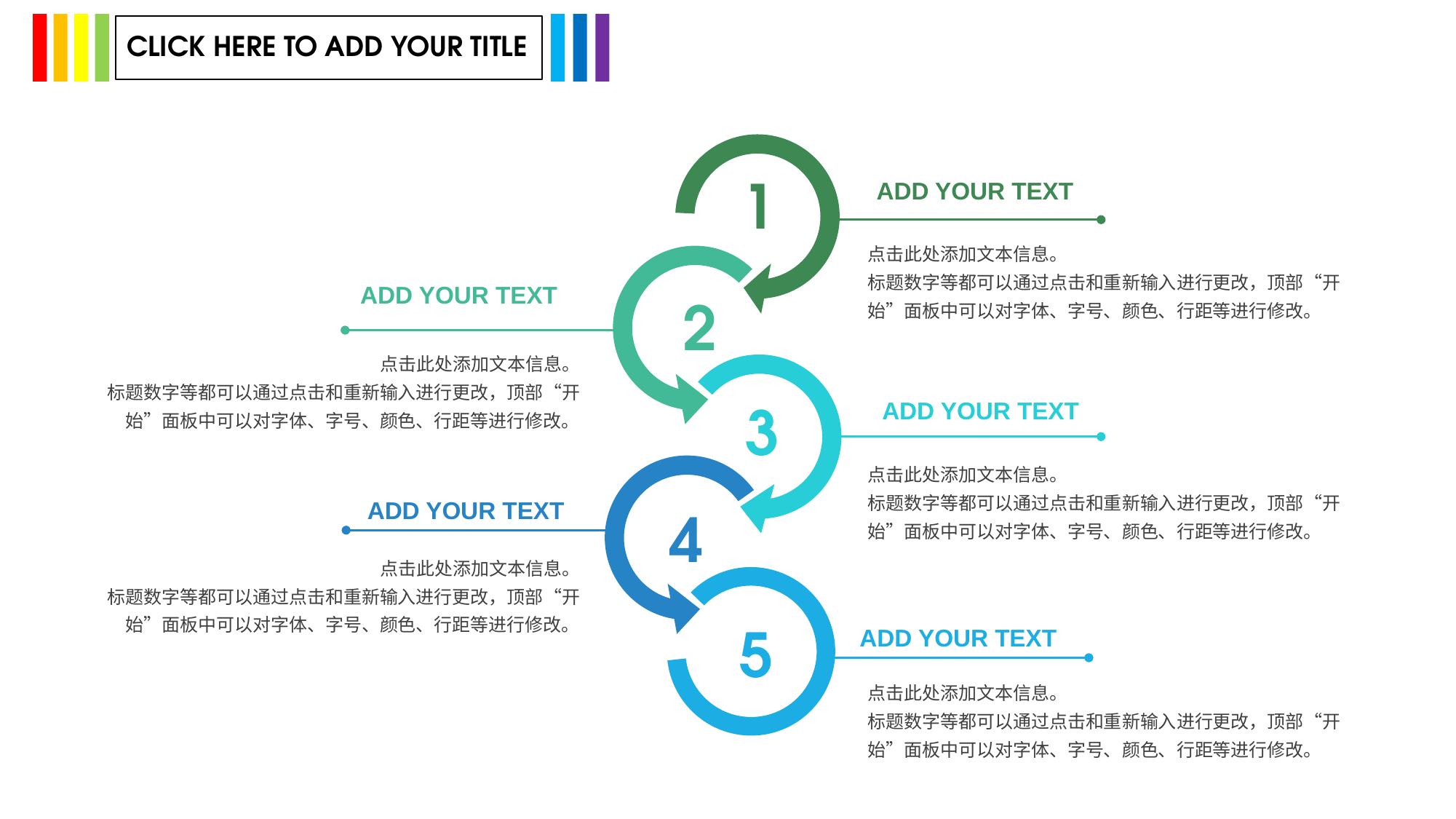

CLICK HERE TO ADD YOUR TITLE

1
ADD YOUR TEXT

点击此处添加文本信息。
标题数字等都可以通过点击和重新输入进行更改，顶部“开始”面板中可以对字体、字号、颜色、行距等进行修改。
ADD YOUR TEXT
2

点击此处添加文本信息。
标题数字等都可以通过点击和重新输入进行更改，顶部“开始”面板中可以对字体、字号、颜色、行距等进行修改。
3
ADD YOUR TEXT

点击此处添加文本信息。
标题数字等都可以通过点击和重新输入进行更改，顶部“开始”面板中可以对字体、字号、颜色、行距等进行修改。
ADD YOUR TEXT
4
点击此处添加文本信息。
标题数字等都可以通过点击和重新输入进行更改，顶部“开始”面板中可以对字体、字号、颜色、行距等进行修改。

5
ADD YOUR TEXT
点击此处添加文本信息。
标题数字等都可以通过点击和重新输入进行更改，顶部“开始”面板中可以对字体、字号、颜色、行距等进行修改。